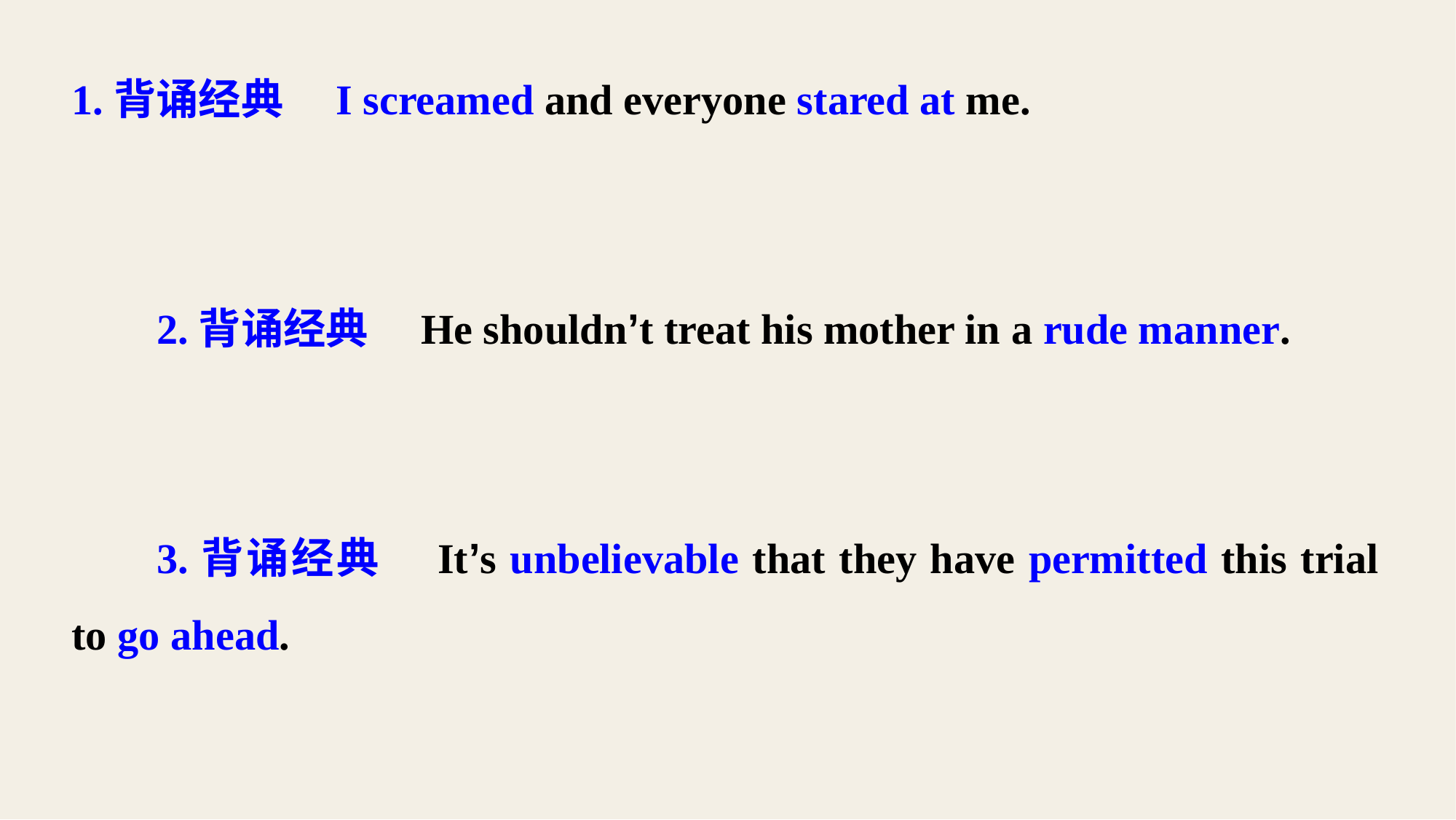

1.背诵经典　I screamed and everyone stared at me.

2.背诵经典　He shouldn’t treat his mother in a rude manner.

3.背诵经典　It’s unbelievable that they have permitted this trial to go ahead.